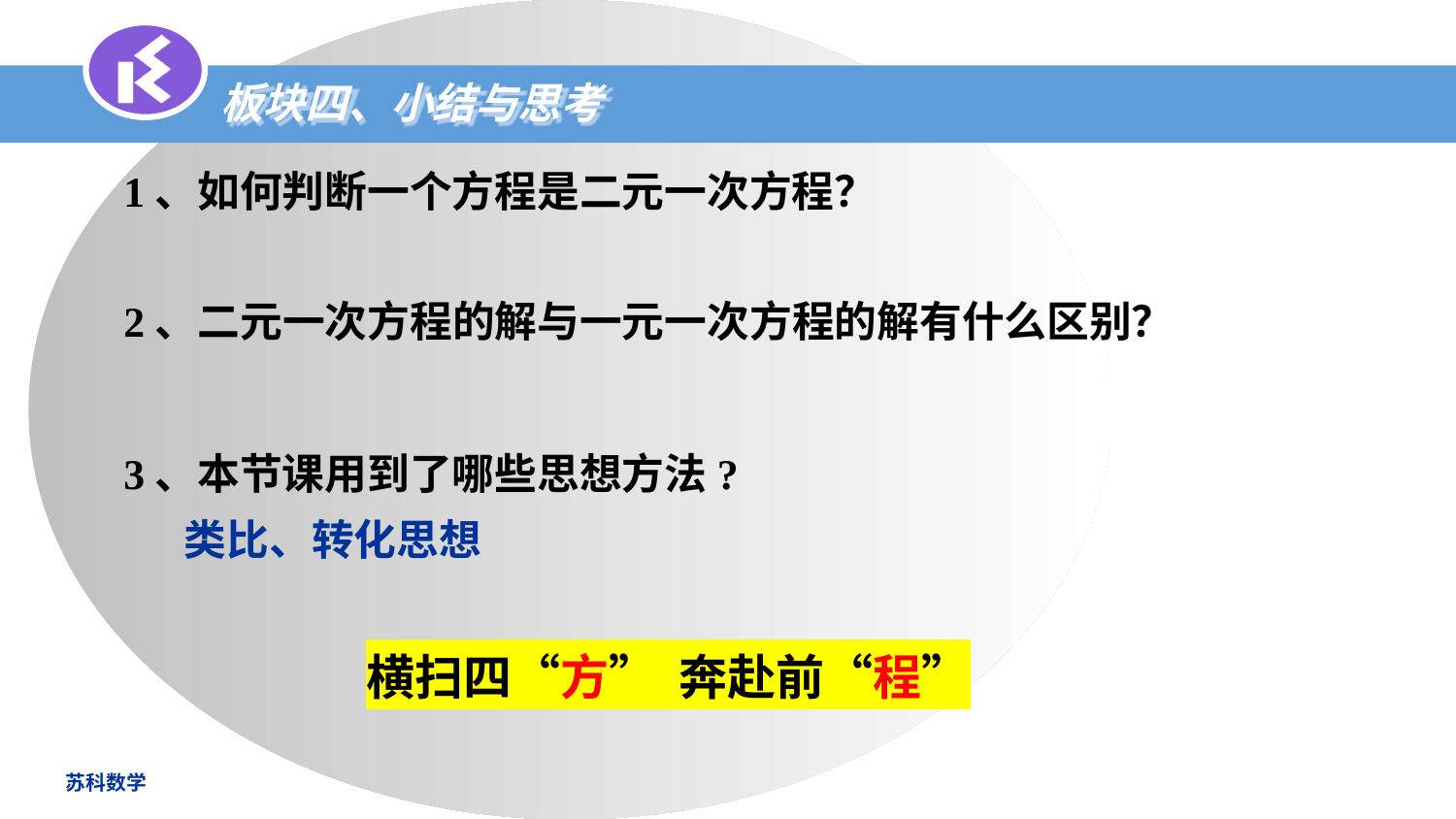

板块四、小结与思考
1、如何判断一个方程是二元一次方程？
2、二元一次方程的解与一元一次方程的解有什么区别？
3、本节课用到了哪些思想方法?
类比、转化思想
横扫四“方”  奔赴前“程”